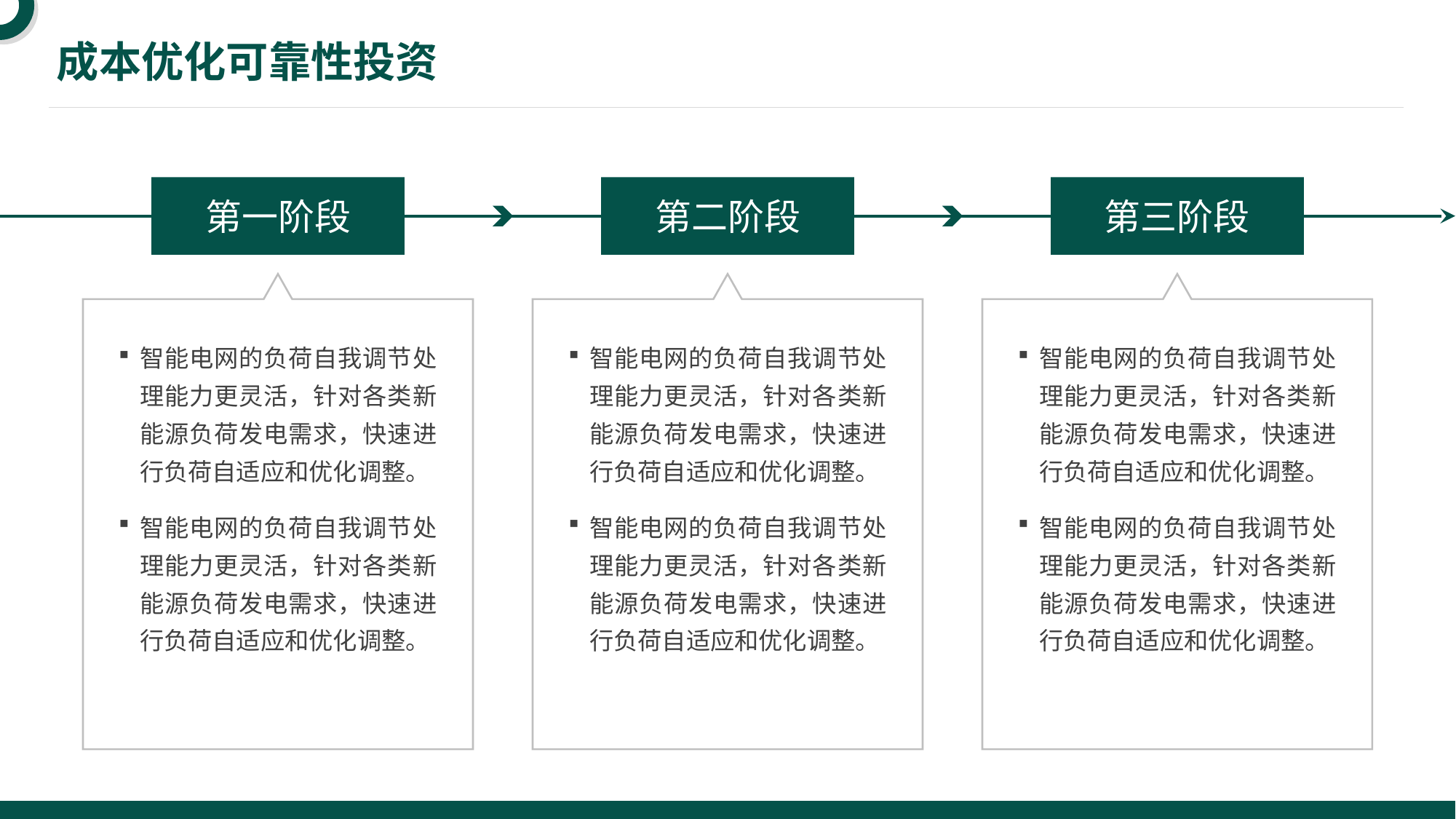

成本优化可靠性投资
第一阶段
第二阶段
第三阶段

智能电网的负荷自我调节处理能力更灵活，针对各类新能源负荷发电需求，快速进行负荷自适应和优化调整。
智能电网的负荷自我调节处理能力更灵活，针对各类新能源负荷发电需求，快速进行负荷自适应和优化调整。
智能电网的负荷自我调节处理能力更灵活，针对各类新能源负荷发电需求，快速进行负荷自适应和优化调整。
智能电网的负荷自我调节处理能力更灵活，针对各类新能源负荷发电需求，快速进行负荷自适应和优化调整。
智能电网的负荷自我调节处理能力更灵活，针对各类新能源负荷发电需求，快速进行负荷自适应和优化调整。
智能电网的负荷自我调节处理能力更灵活，针对各类新能源负荷发电需求，快速进行负荷自适应和优化调整。